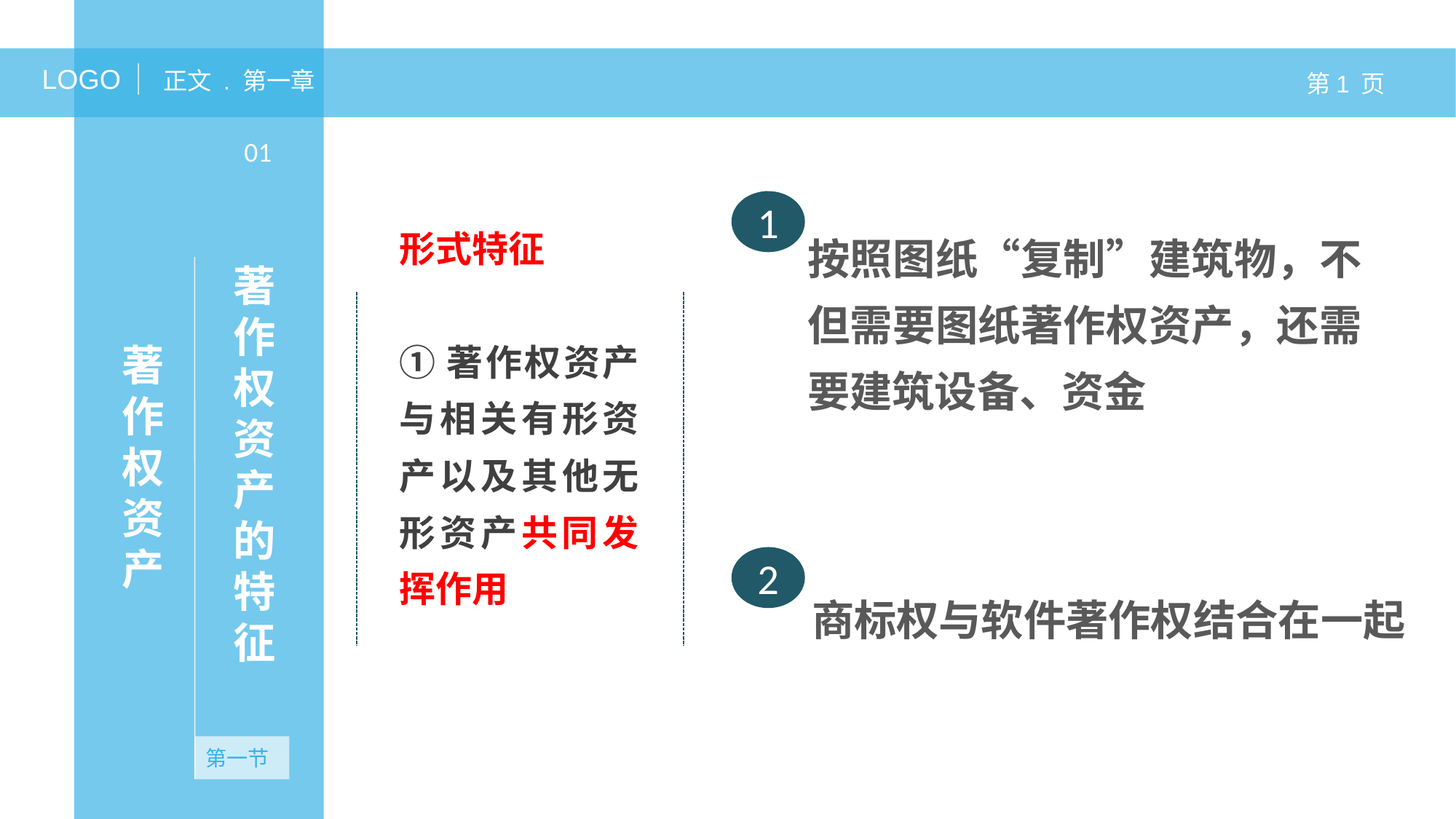

LOGO
正文 . 第一章

第1 页
01
1

形式特征

①著作权资产与相关有形资产以及其他无形资产共同发挥作用
按照图纸“复制”建筑物，不但需要图纸著作权资产，还需要建筑设备、资金
著作权资产的特征

著作权资产

2
2
商标权与软件著作权结合在一起
第一节